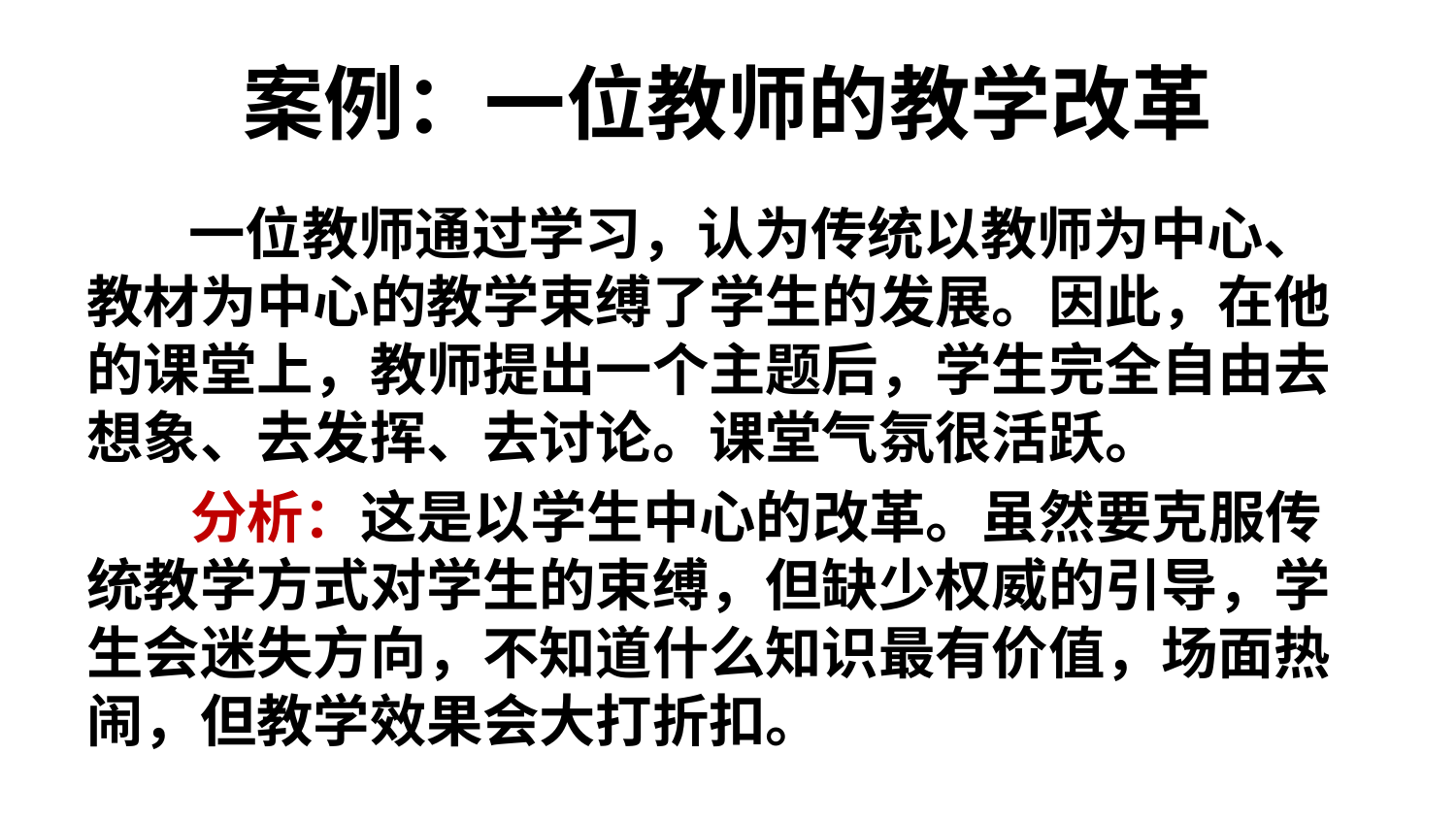

# 案例：一位教师的教学改革
       一位教师通过学习，认为传统以教师为中心、教材为中心的教学束缚了学生的发展。因此，在他的课堂上，教师提出一个主题后，学生完全自由去想象、去发挥、去讨论。课堂气氛很活跃。
       分析：这是以学生中心的改革。虽然要克服传统教学方式对学生的束缚，但缺少权威的引导，学生会迷失方向，不知道什么知识最有价值，场面热闹，但教学效果会大打折扣。